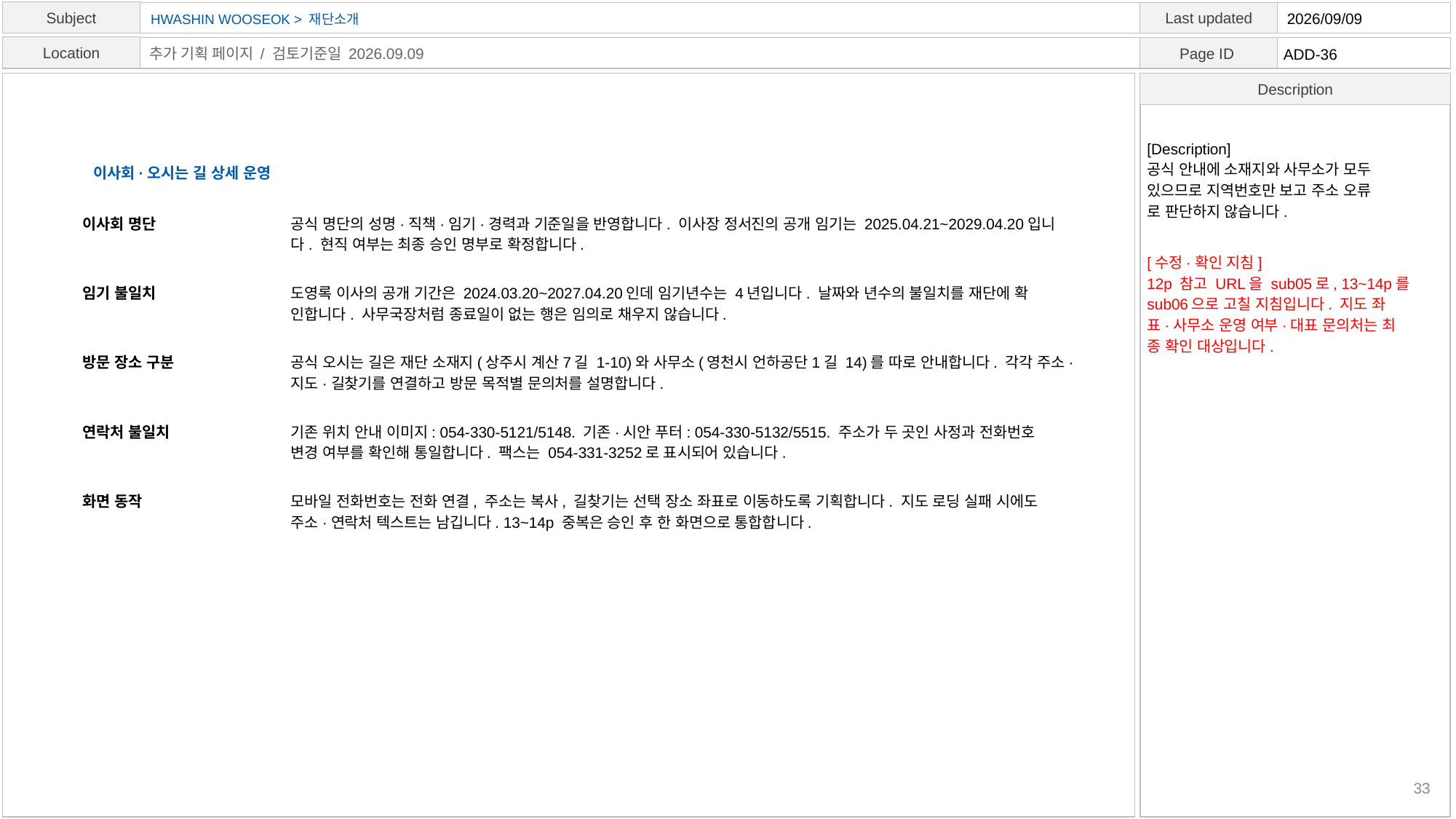

HWASHIN WOOSEOK > 재단소개
2026/09/09
ADD-36
추가 기획 페이지 / 검토기준일 2026.09.09
[Description]
공식 안내에 소재지와 사무소가 모두
있으므로 지역번호만 보고 주소 오류
로 판단하지 않습니다.
이사회·오시는 길 상세 운영
이사회 명단
공식 명단의 성명·직책·임기·경력과 기준일을 반영합니다. 이사장 정서진의 공개 임기는 2025.04.21~2029.04.20입니
다. 현직 여부는 최종 승인 명부로 확정합니다.
[수정·확인 지침]
12p 참고 URL을 sub05로, 13~14p를
sub06으로 고칠 지침입니다. 지도 좌
표·사무소 운영 여부·대표 문의처는 최
종 확인 대상입니다.
임기 불일치
도영록 이사의 공개 기간은 2024.03.20~2027.04.20인데 임기년수는 4년입니다. 날짜와 년수의 불일치를 재단에 확
인합니다. 사무국장처럼 종료일이 없는 행은 임의로 채우지 않습니다.
방문 장소 구분
공식 오시는 길은 재단 소재지(상주시 계산7길 1-10)와 사무소(영천시 언하공단1길 14)를 따로 안내합니다. 각각 주소·
지도·길찾기를 연결하고 방문 목적별 문의처를 설명합니다.
연락처 불일치
기존 위치 안내 이미지: 054-330-5121/5148. 기존·시안 푸터: 054-330-5132/5515. 주소가 두 곳인 사정과 전화번호
변경 여부를 확인해 통일합니다. 팩스는 054-331-3252로 표시되어 있습니다.
화면 동작
모바일 전화번호는 전화 연결, 주소는 복사, 길찾기는 선택 장소 좌표로 이동하도록 기획합니다. 지도 로딩 실패 시에도
주소·연락처 텍스트는 남깁니다. 13~14p 중복은 승인 후 한 화면으로 통합합니다.
33